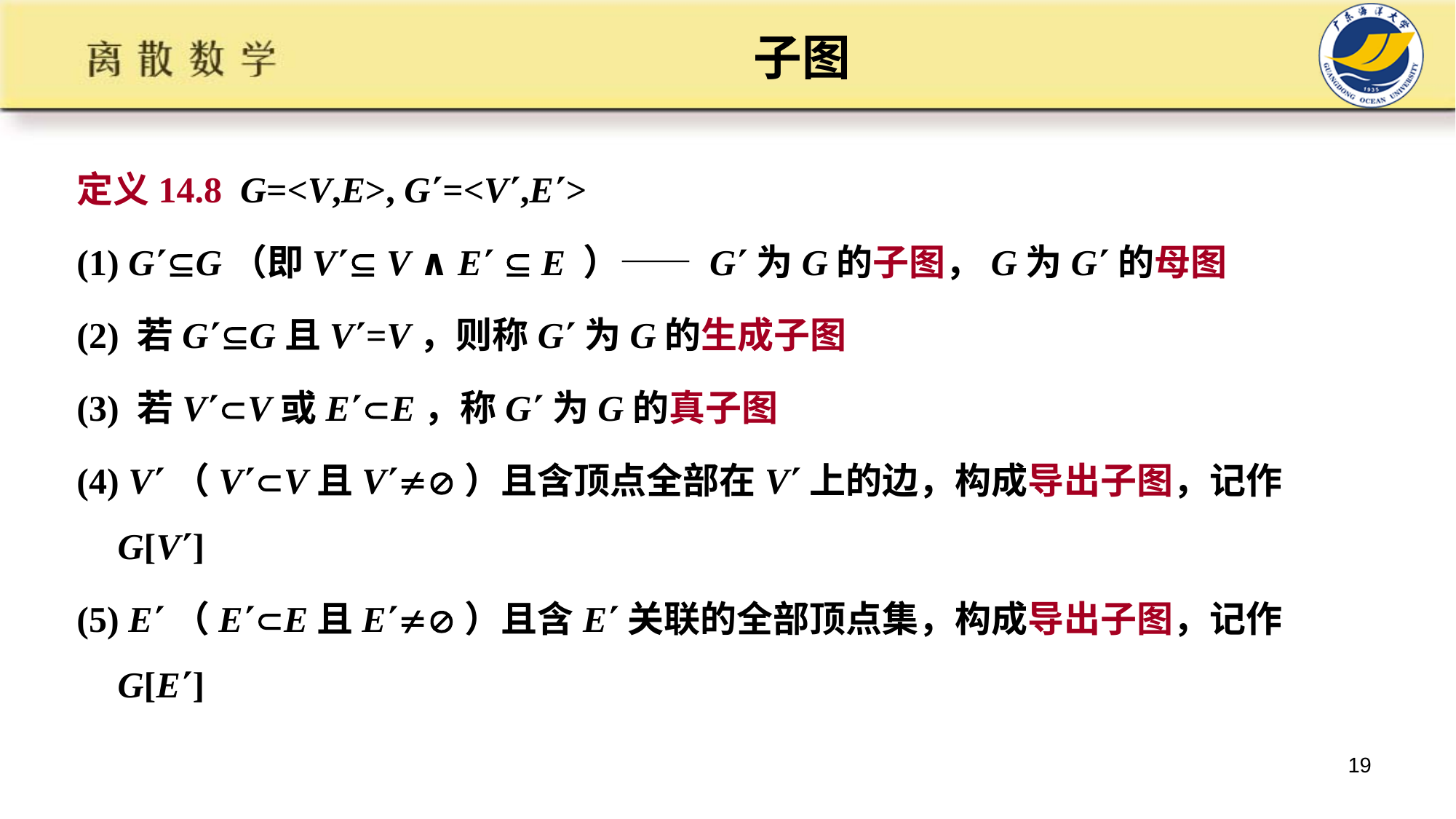

# 子图
定义14.8  G=<V,E>, G′=<V′,E′>
(1) G′⊆G（即V′⊆ V ∧ E′ ⊆ E ）—— G′为G的子图，G为G′的母图
(2) 若G′⊆G且V′=V，则称G′为G的生成子图
(3) 若V′⊂V或E′⊂E，称G′为G的真子图
(4) V′（V′⊂V且V′≠∅）且含顶点全部在V′上的边，构成导出子图，记作G[V′]
(5) E′（E′⊂E且E′≠∅）且含E′关联的全部顶点集，构成导出子图，记作G[E′]
19